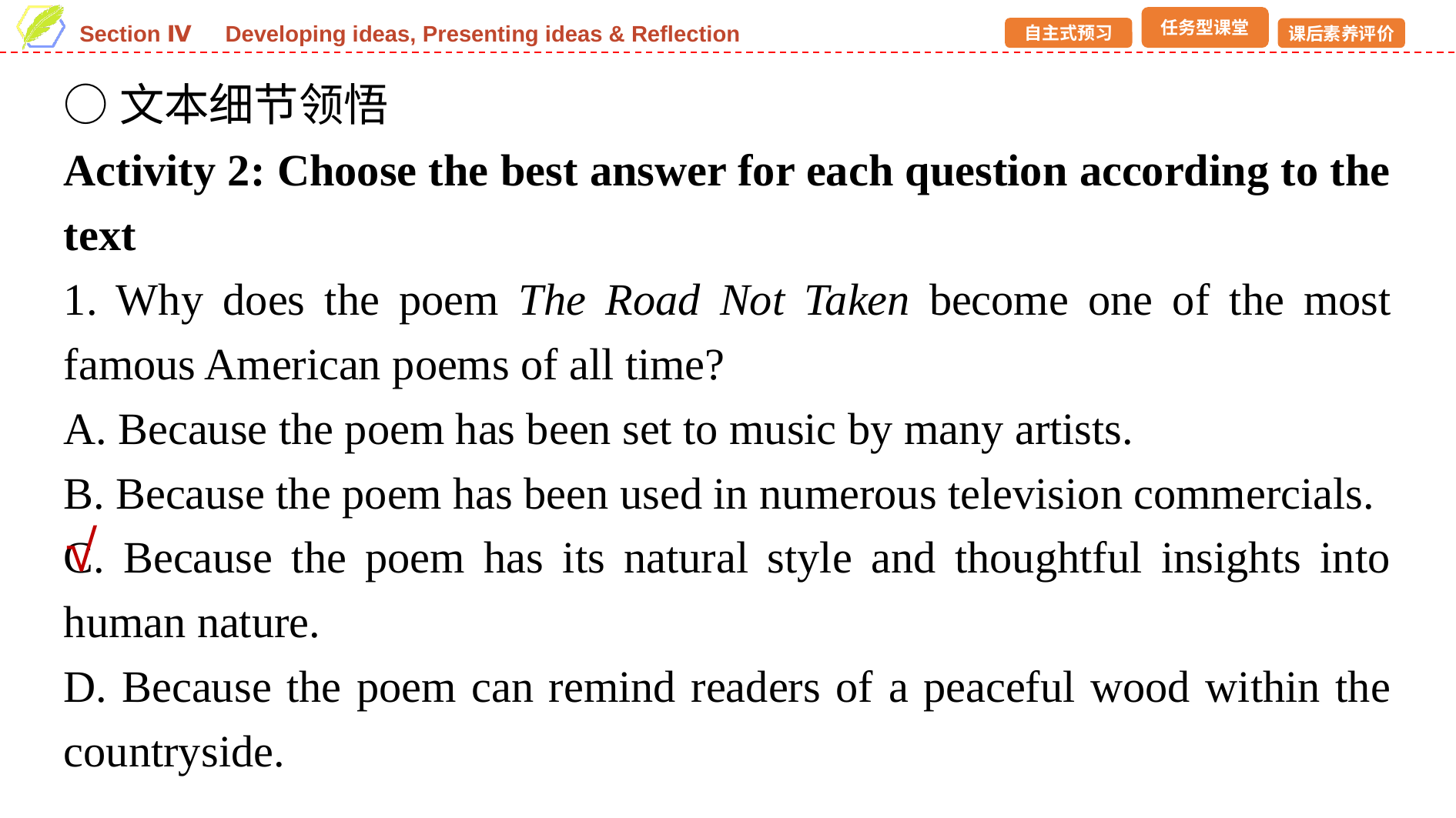

○文本细节领悟
Activity 2: Choose the best answer for each question according to the text
1. Why does the poem The Road Not Taken become one of the most famous American poems of all time?
A. Because the poem has been set to music by many artists.
B. Because the poem has been used in numerous television commercials.
C. Because the poem has its natural style and thoughtful insights into human nature.
D. Because the poem can remind readers of a peaceful wood within the countryside.
√